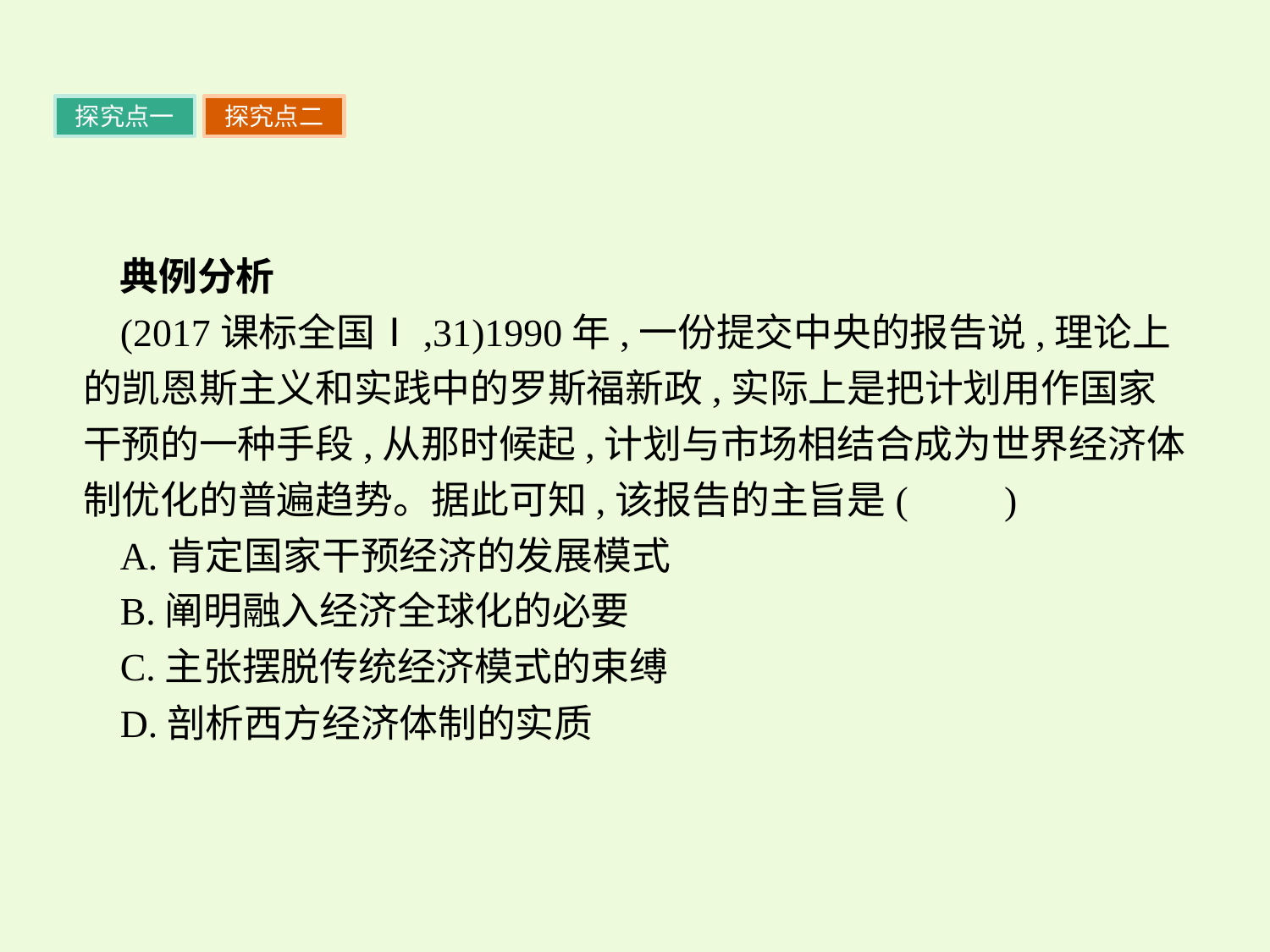

探究点一
探究点二
典例分析
(2017课标全国Ⅰ,31)1990年,一份提交中央的报告说,理论上的凯恩斯主义和实践中的罗斯福新政,实际上是把计划用作国家干预的一种手段,从那时候起,计划与市场相结合成为世界经济体制优化的普遍趋势。据此可知,该报告的主旨是(　　)
A.肯定国家干预经济的发展模式
B.阐明融入经济全球化的必要
C.主张摆脱传统经济模式的束缚
D.剖析西方经济体制的实质